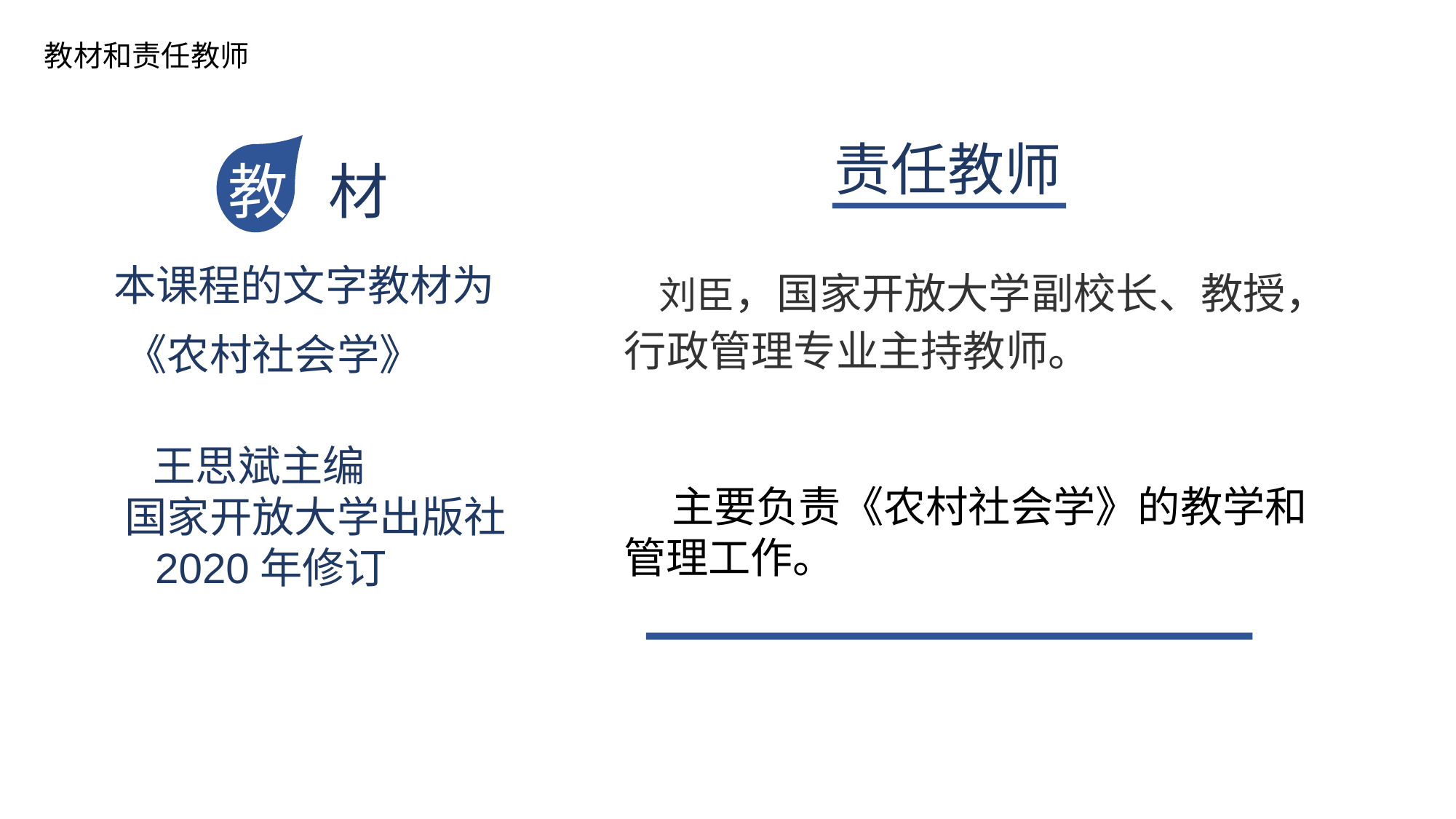

# 教材和责任教师
责任教师
教   材

 本课程的文字教材为
  《农村社会学》

     王思斌主编
  国家开放大学出版社
     2020年修订
   刘臣，国家开放大学副校长、教授，行政管理专业主持教师。

    主要负责《农村社会学》的教学和管理工作。